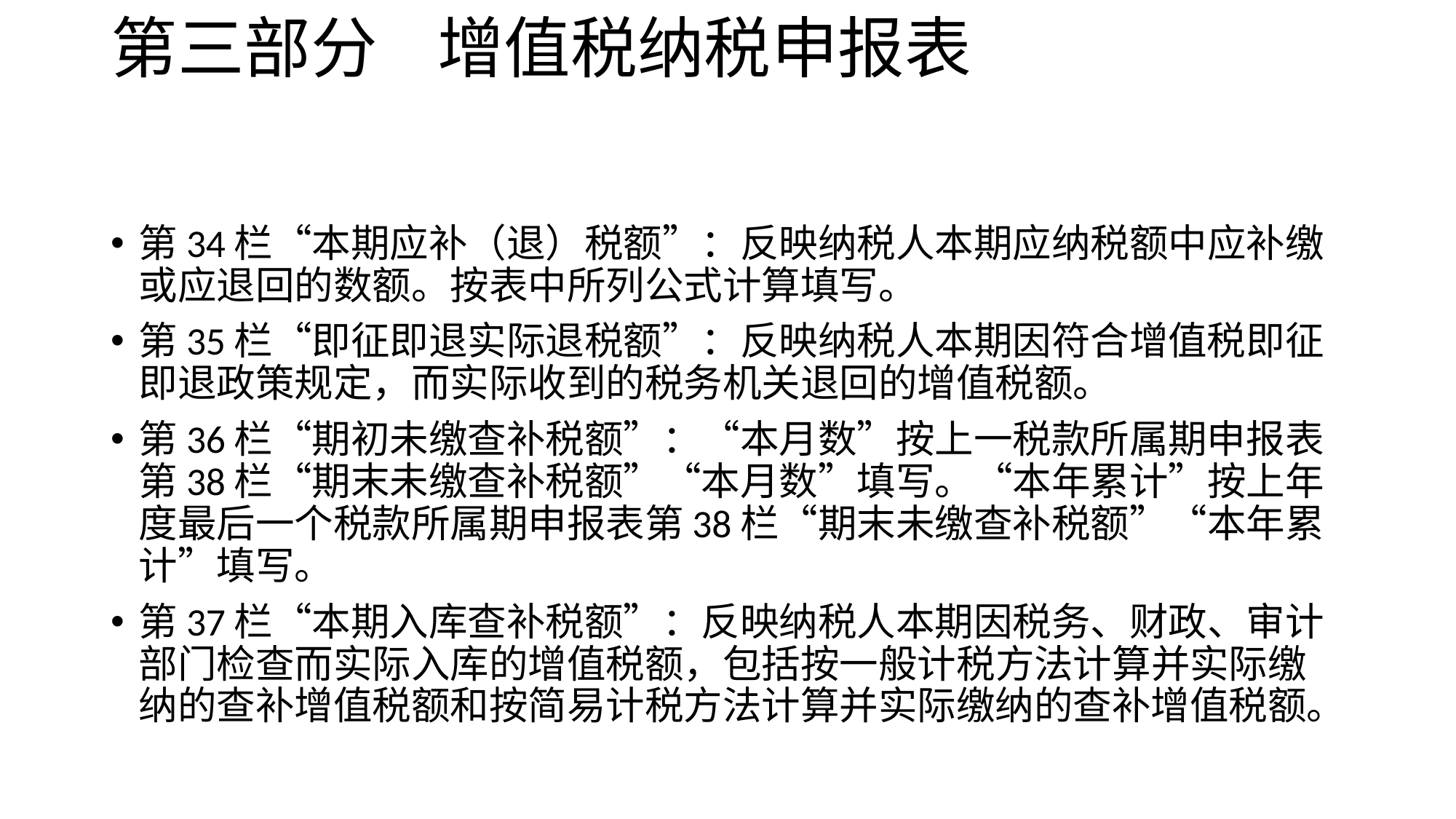

# 第三部分    增值税纳税申报表

第34栏“本期应补（退）税额”：反映纳税人本期应纳税额中应补缴或应退回的数额。按表中所列公式计算填写。
第35栏“即征即退实际退税额”：反映纳税人本期因符合增值税即征即退政策规定，而实际收到的税务机关退回的增值税额。
第36栏“期初未缴查补税额”：“本月数”按上一税款所属期申报表第38栏“期末未缴查补税额”“本月数”填写。“本年累计”按上年度最后一个税款所属期申报表第38栏“期末未缴查补税额”“本年累计”填写。
第37栏“本期入库查补税额”：反映纳税人本期因税务、财政、审计部门检查而实际入库的增值税额，包括按一般计税方法计算并实际缴纳的查补增值税额和按简易计税方法计算并实际缴纳的查补增值税额。